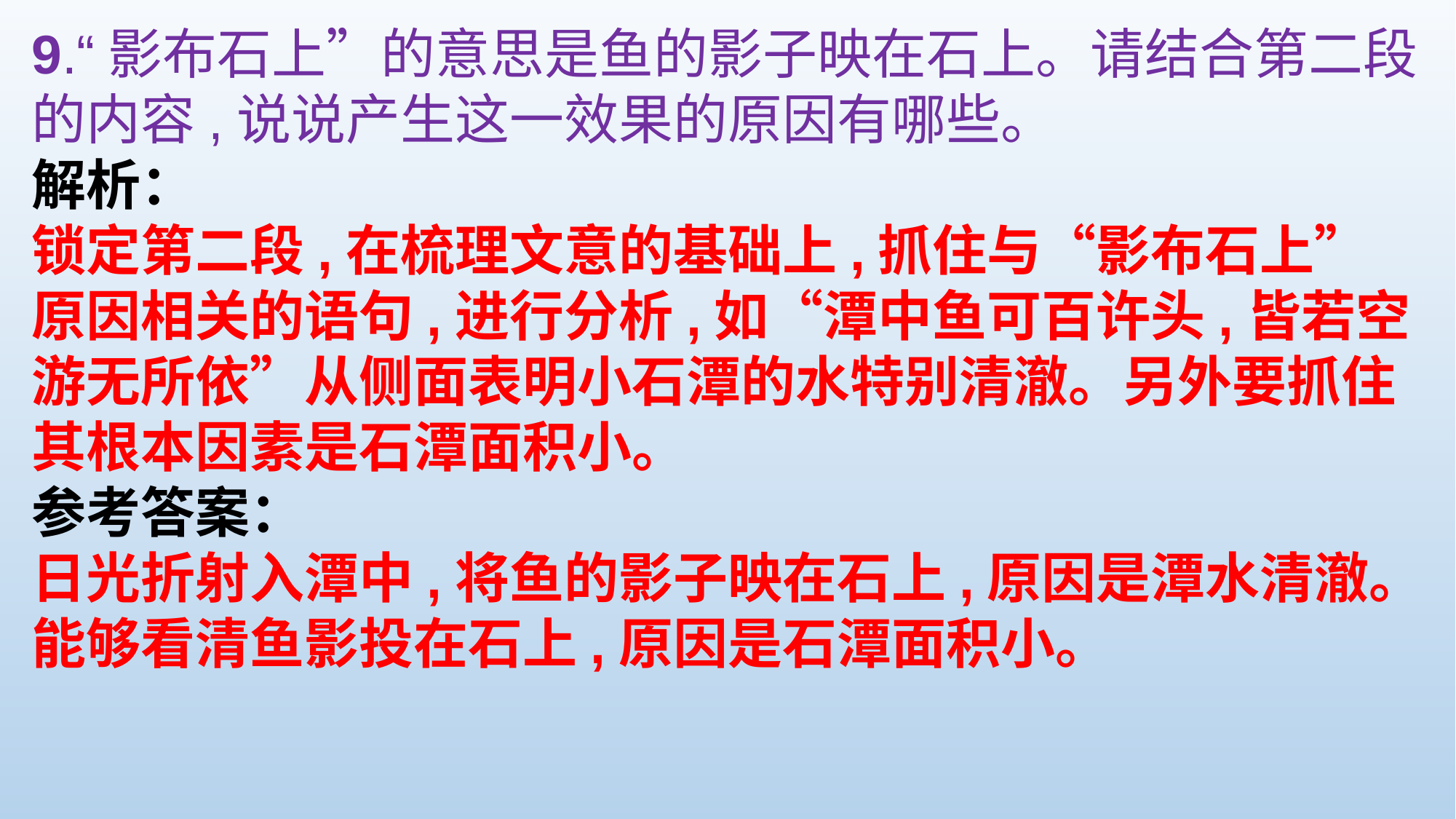

9.“影布石上”的意思是鱼的影子映在石上。请结合第二段的内容,说说产生这一效果的原因有哪些。
解析：
锁定第二段,在梳理文意的基础上,抓住与“影布石上”原因相关的语句,进行分析,如“潭中鱼可百许头,皆若空游无所依”从侧面表明小石潭的水特别清澈。另外要抓住其根本因素是石潭面积小。
参考答案：
日光折射入潭中,将鱼的影子映在石上,原因是潭水清澈。能够看清鱼影投在石上,原因是石潭面积小。